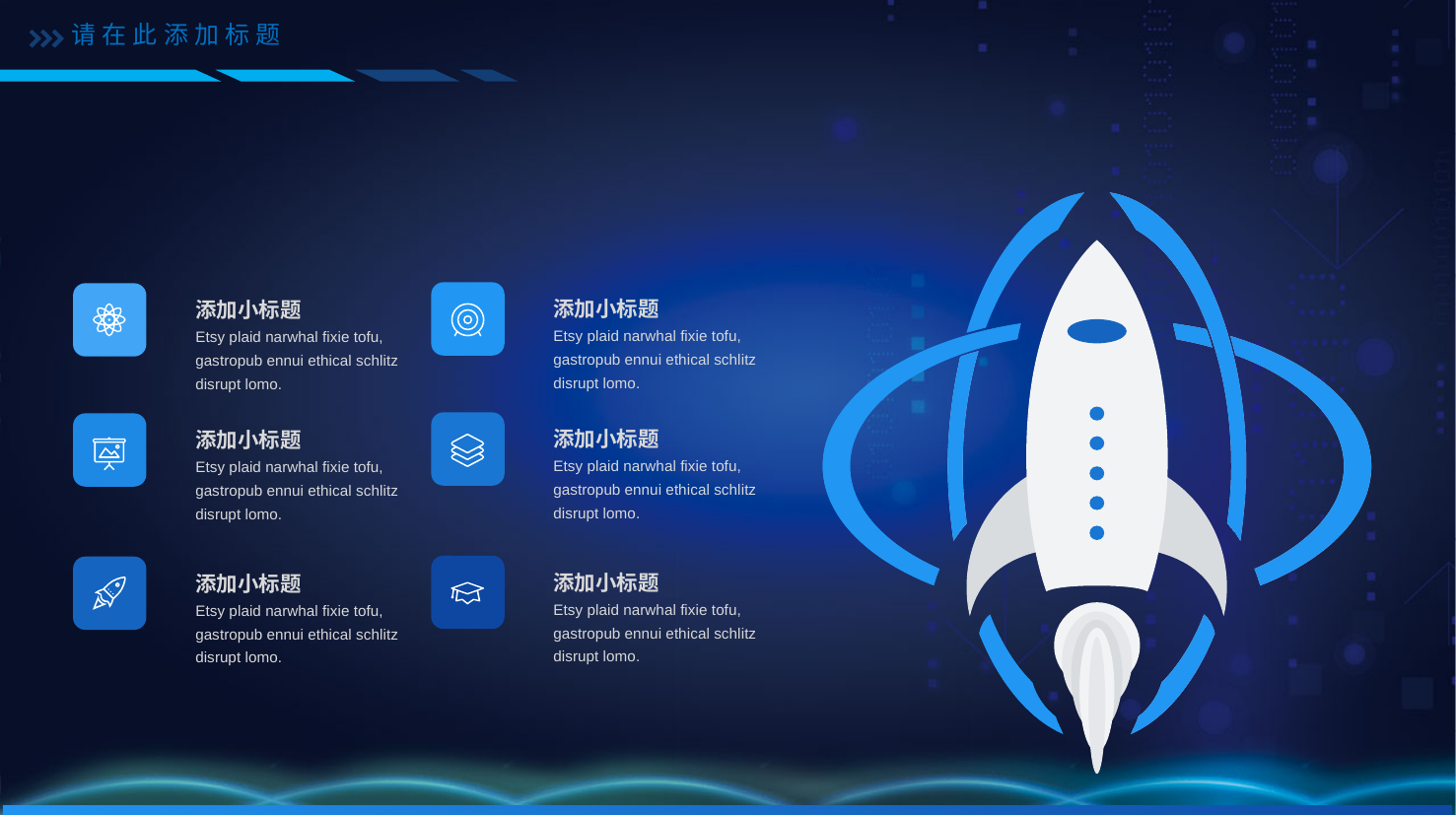

请在此添加标题

添加小标题
Etsy plaid narwhal fixie tofu, gastropub ennui ethical schlitz disrupt lomo.

添加小标题
Etsy plaid narwhal fixie tofu, gastropub ennui ethical schlitz disrupt lomo.

添加小标题
Etsy plaid narwhal fixie tofu, gastropub ennui ethical schlitz disrupt lomo.

添加小标题
Etsy plaid narwhal fixie tofu, gastropub ennui ethical schlitz disrupt lomo.

添加小标题
Etsy plaid narwhal fixie tofu, gastropub ennui ethical schlitz disrupt lomo.

添加小标题
Etsy plaid narwhal fixie tofu, gastropub ennui ethical schlitz disrupt lomo.